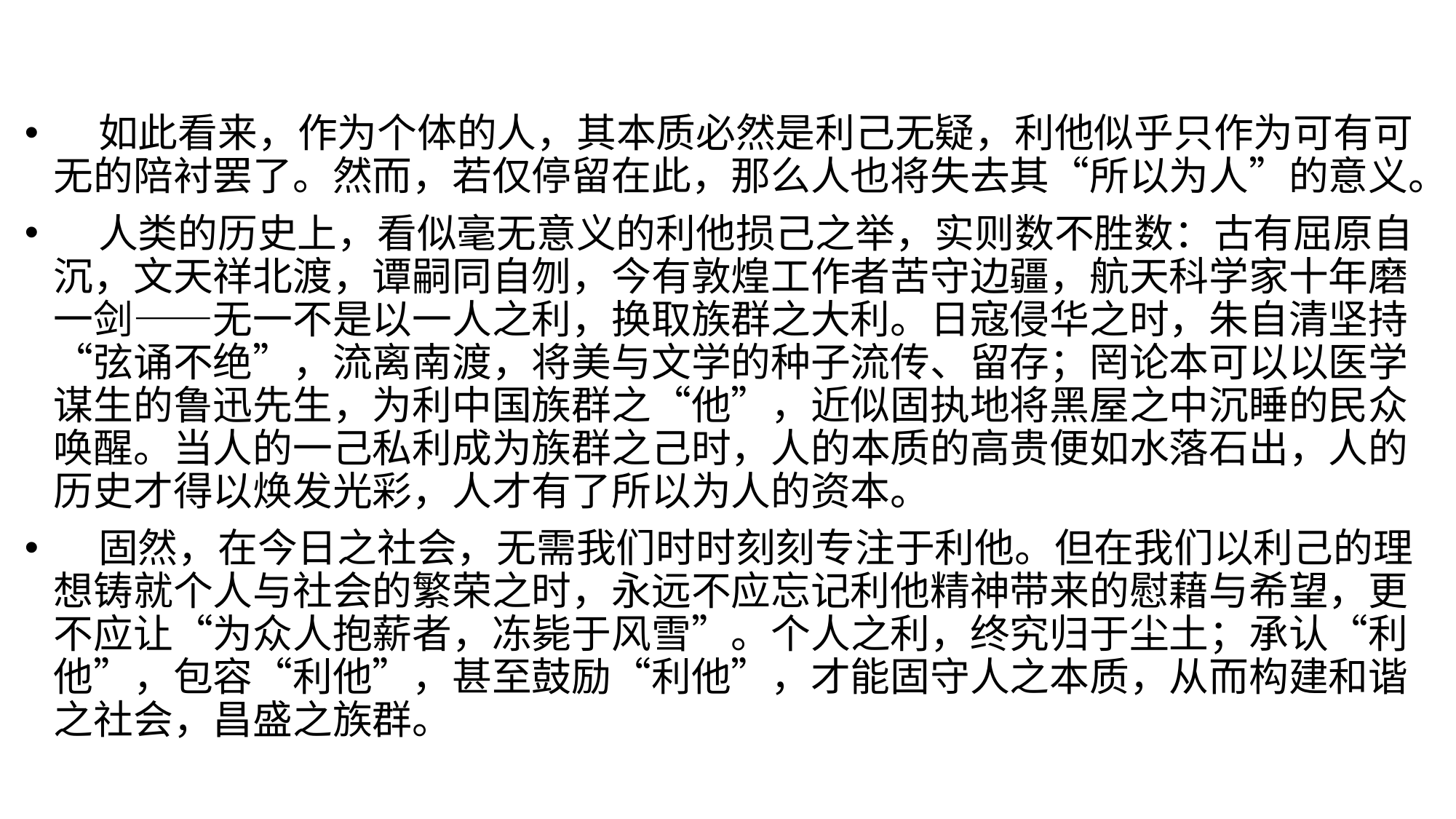

如此看来，作为个体的人，其本质必然是利己无疑，利他似乎只作为可有可无的陪衬罢了。然而，若仅停留在此，那么人也将失去其“所以为人”的意义。
    人类的历史上，看似毫无意义的利他损己之举，实则数不胜数：古有屈原自沉，文天祥北渡，谭嗣同自刎，今有敦煌工作者苦守边疆，航天科学家十年磨一剑——无一不是以一人之利，换取族群之大利。日寇侵华之时，朱自清坚持“弦诵不绝”，流离南渡，将美与文学的种子流传、留存；罔论本可以以医学谋生的鲁迅先生，为利中国族群之“他”，近似固执地将黑屋之中沉睡的民众唤醒。当人的一己私利成为族群之己时，人的本质的高贵便如水落石出，人的历史才得以焕发光彩，人才有了所以为人的资本。
    固然，在今日之社会，无需我们时时刻刻专注于利他。但在我们以利己的理想铸就个人与社会的繁荣之时，永远不应忘记利他精神带来的慰藉与希望，更不应让“为众人抱薪者，冻毙于风雪”。个人之利，终究归于尘土；承认“利他”，包容“利他”，甚至鼓励“利他”，才能固守人之本质，从而构建和谐之社会，昌盛之族群。